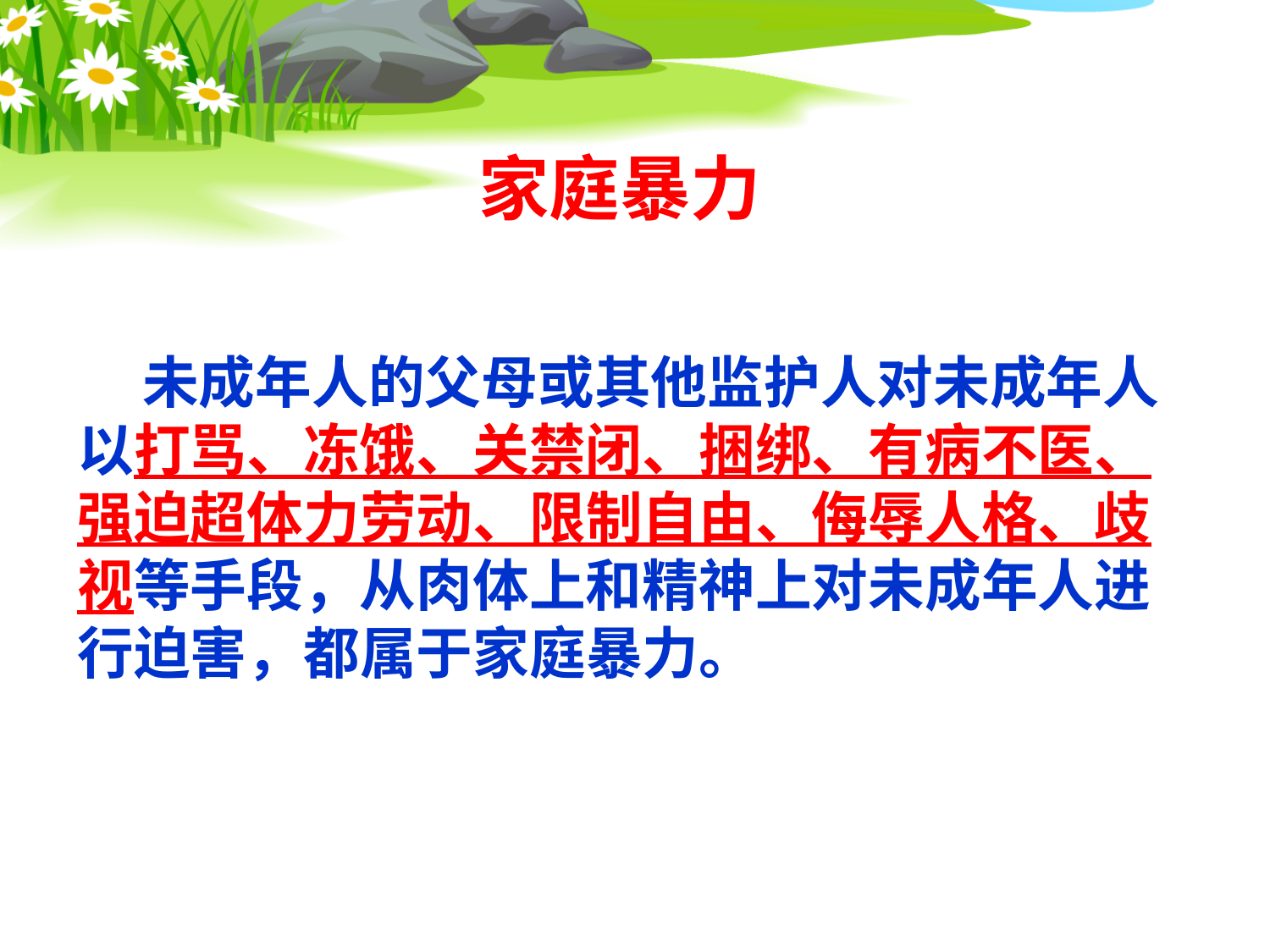

家庭暴力

    未成年人的父母或其他监护人对未成年人以打骂、冻饿、关禁闭、捆绑、有病不医、强迫超体力劳动、限制自由、侮辱人格、歧视等手段，从肉体上和精神上对未成年人进行迫害，都属于家庭暴力。